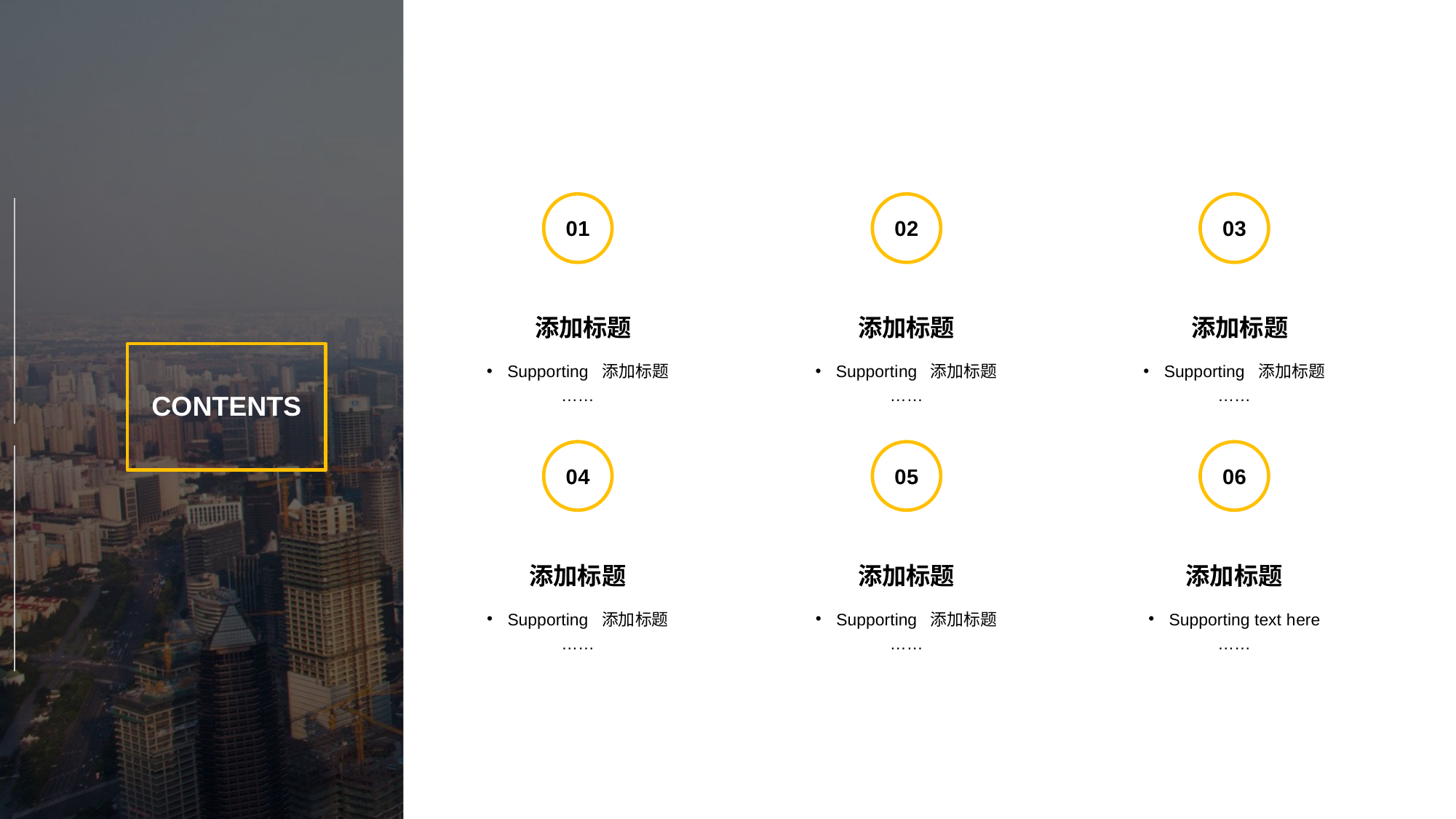

0 1
0 2
0 3
 添加标题
Suppo rting  添加标题
……

添加标题
Supporti ng  添加标题
……

 添加标题
Supporting  添加标题
……

CONTENTS

0 4
0 5
0 6
添加标题
Supporting  添加标题
 ……

添加标题
Supporting  添加标题
……

添加标题
Supporting text h ere
……